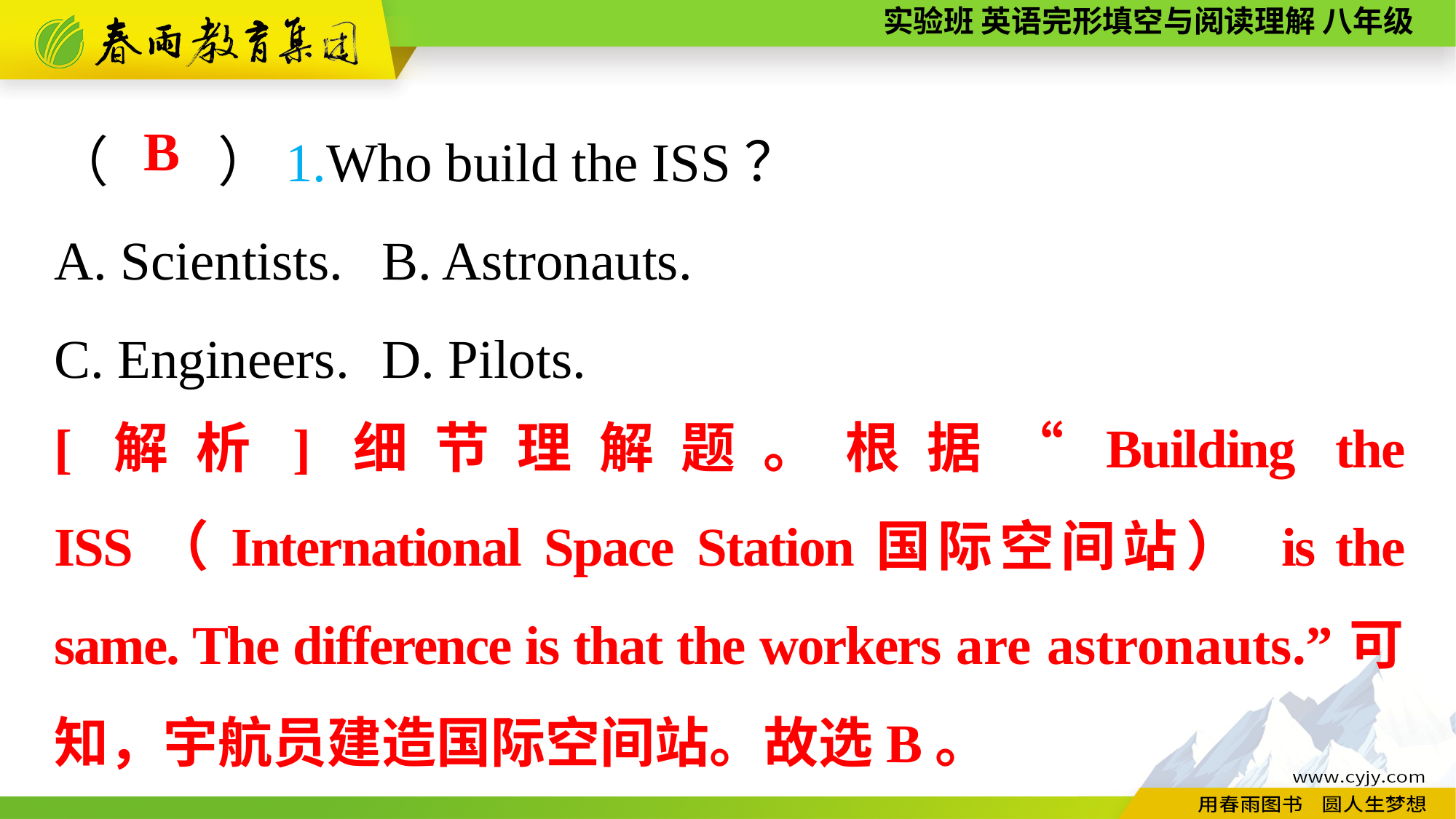

（　　）1.Who build the ISS？
A. Scientists.	B. Astronauts.
C. Engineers.	D. Pilots.
B
[解析]细节理解题。根据“Building the ISS（International Space Station国际空间站） is the same. The difference is that the workers are astronauts.”可知，宇航员建造国际空间站。故选B。